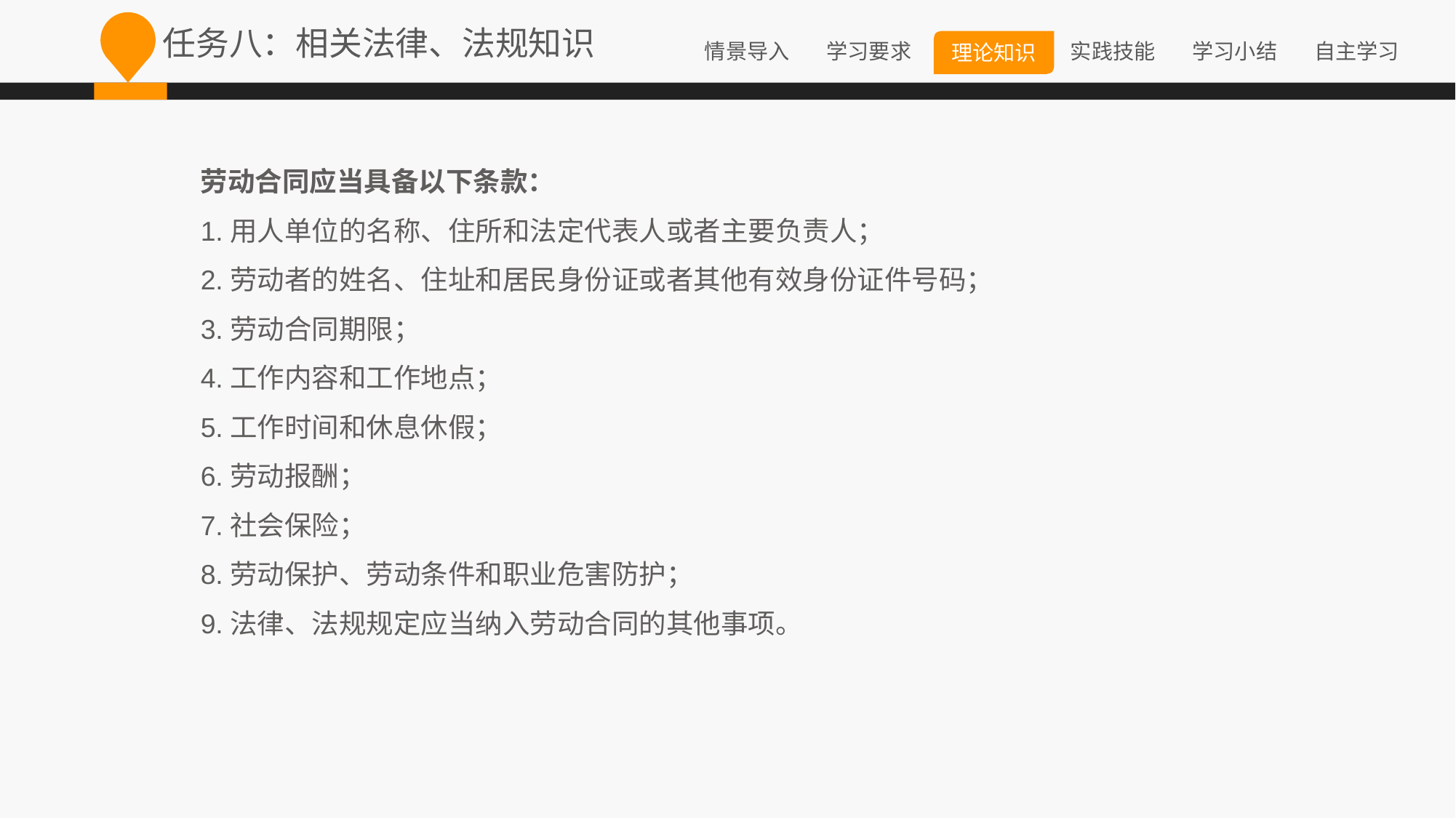

任务八：相关法律、法规知识
劳动合同应当具备以下条款：
1.用人单位的名称、住所和法定代表人或者主要负责人；
2.劳动者的姓名、住址和居民身份证或者其他有效身份证件号码；
3.劳动合同期限；
4.工作内容和工作地点；
5.工作时间和休息休假；
6.劳动报酬；
7.社会保险；
8.劳动保护、劳动条件和职业危害防护；
9.法律、法规规定应当纳入劳动合同的其他事项。